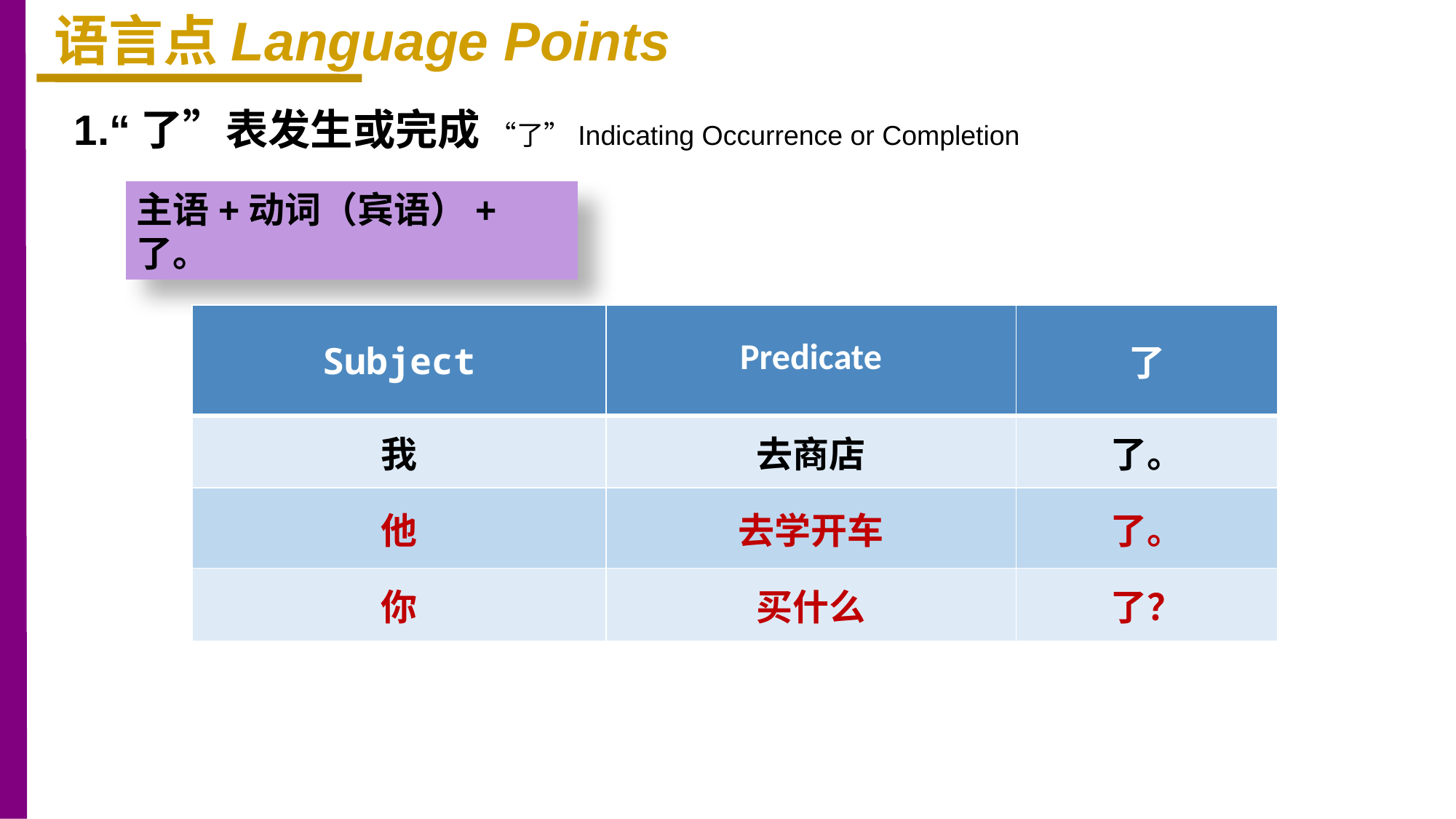

语言点Language Points
1.“了”表发生或完成 “了”Indicating Occurrence or Completion
主语+动词（宾语）+了。
| Subject | Predicate | 了 |
| --- | --- | --- |
| 我 | 去商店 | 了。 |
| 他 | 去学开车 | 了。 |
| 你 | 买什么 | 了？ |